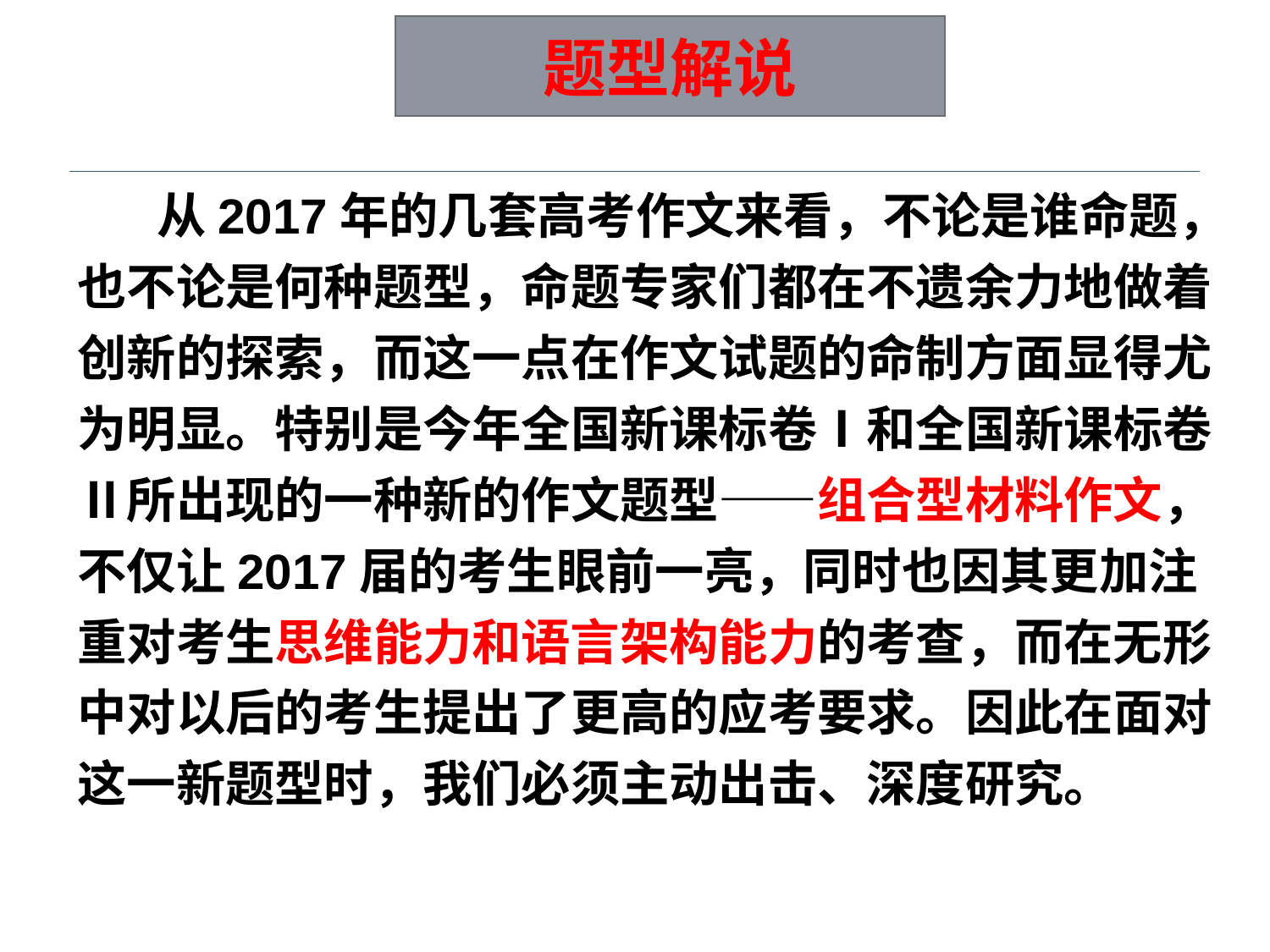

题型解说
      从2017年的几套高考作文来看，不论是谁命题，也不论是何种题型，命题专家们都在不遗余力地做着创新的探索，而这一点在作文试题的命制方面显得尤为明显。特别是今年全国新课标卷Ⅰ和全国新课标卷Ⅱ所出现的一种新的作文题型——组合型材料作文，不仅让2017届的考生眼前一亮，同时也因其更加注重对考生思维能力和语言架构能力的考查，而在无形中对以后的考生提出了更高的应考要求。因此在面对这一新题型时，我们必须主动出击、深度研究。